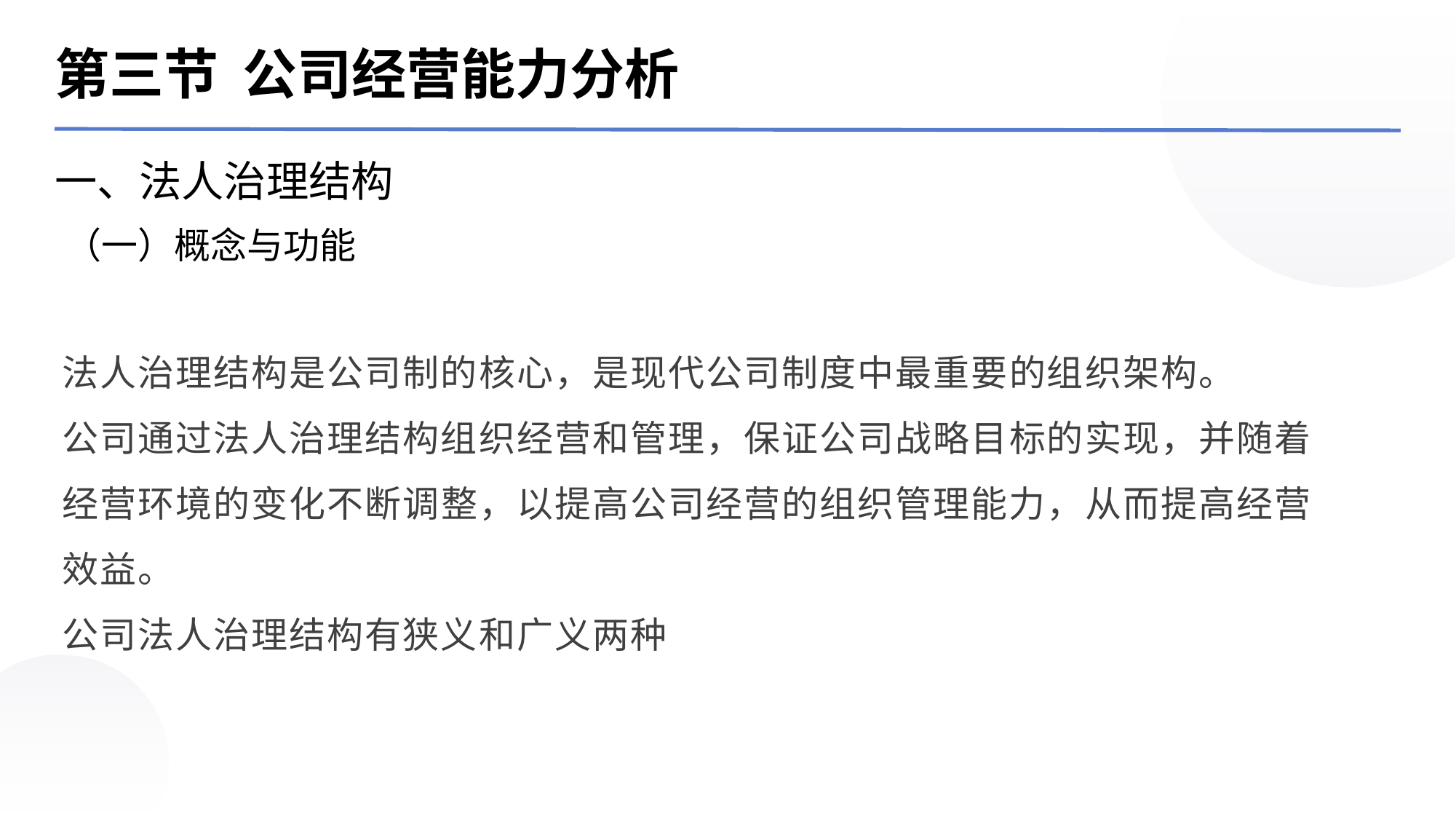

第三节  公司经营能力分析
一、法人治理结构
法人治理结构是公司制的核心，是现代公司制度中最重要的组织架构。
公司通过法人治理结构组织经营和管理，保证公司战略目标的实现，并随着经营环境的变化不断调整，以提高公司经营的组织管理能力，从而提高经营效益。
公司法人治理结构有狭义和广义两种
（一）概念与功能

43